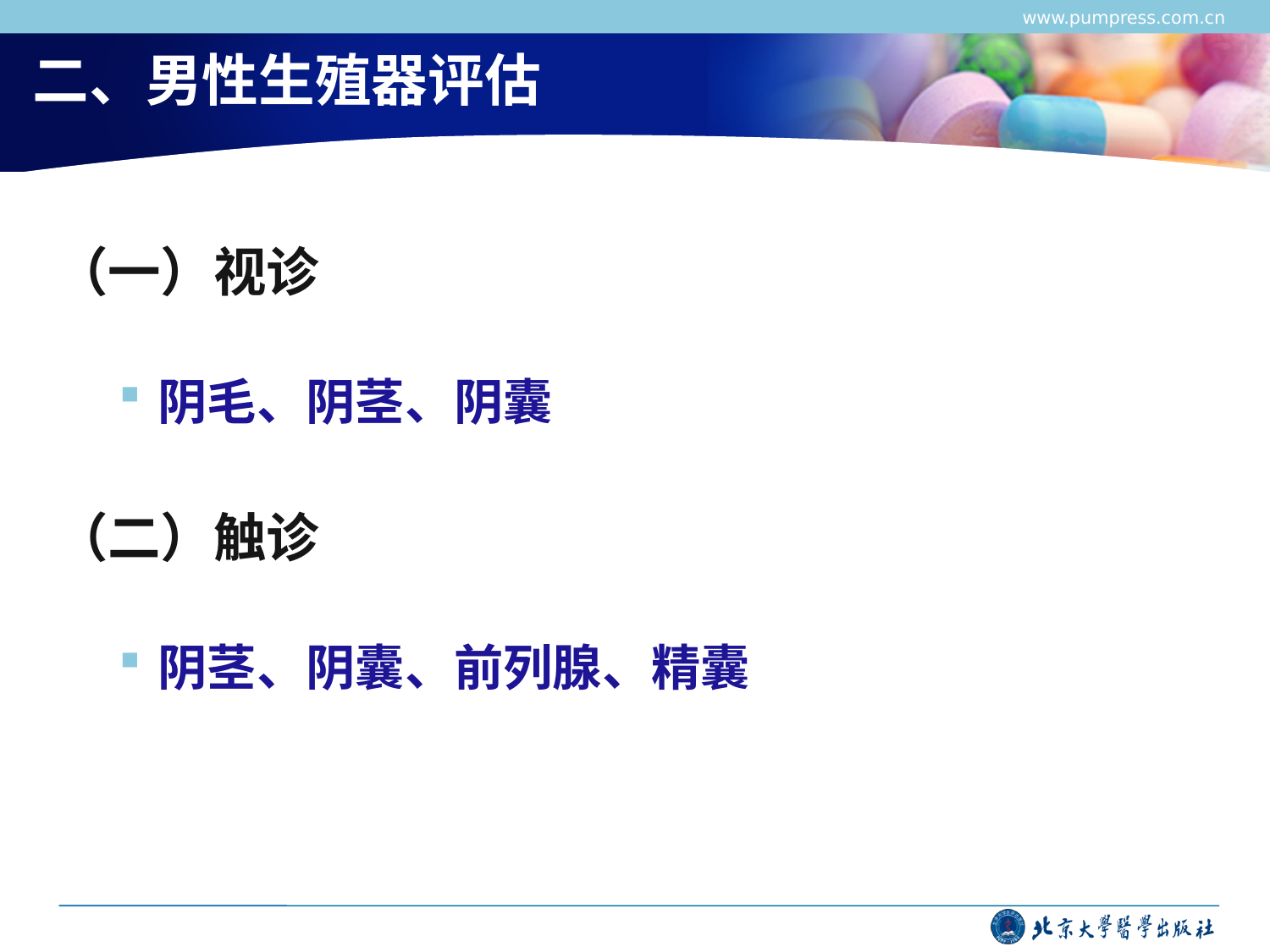

www.pumpress.com.cn
# 二、男性生殖器评估
（一）视诊
阴毛、阴茎、阴囊
（二）触诊
阴茎、阴囊、前列腺、精囊